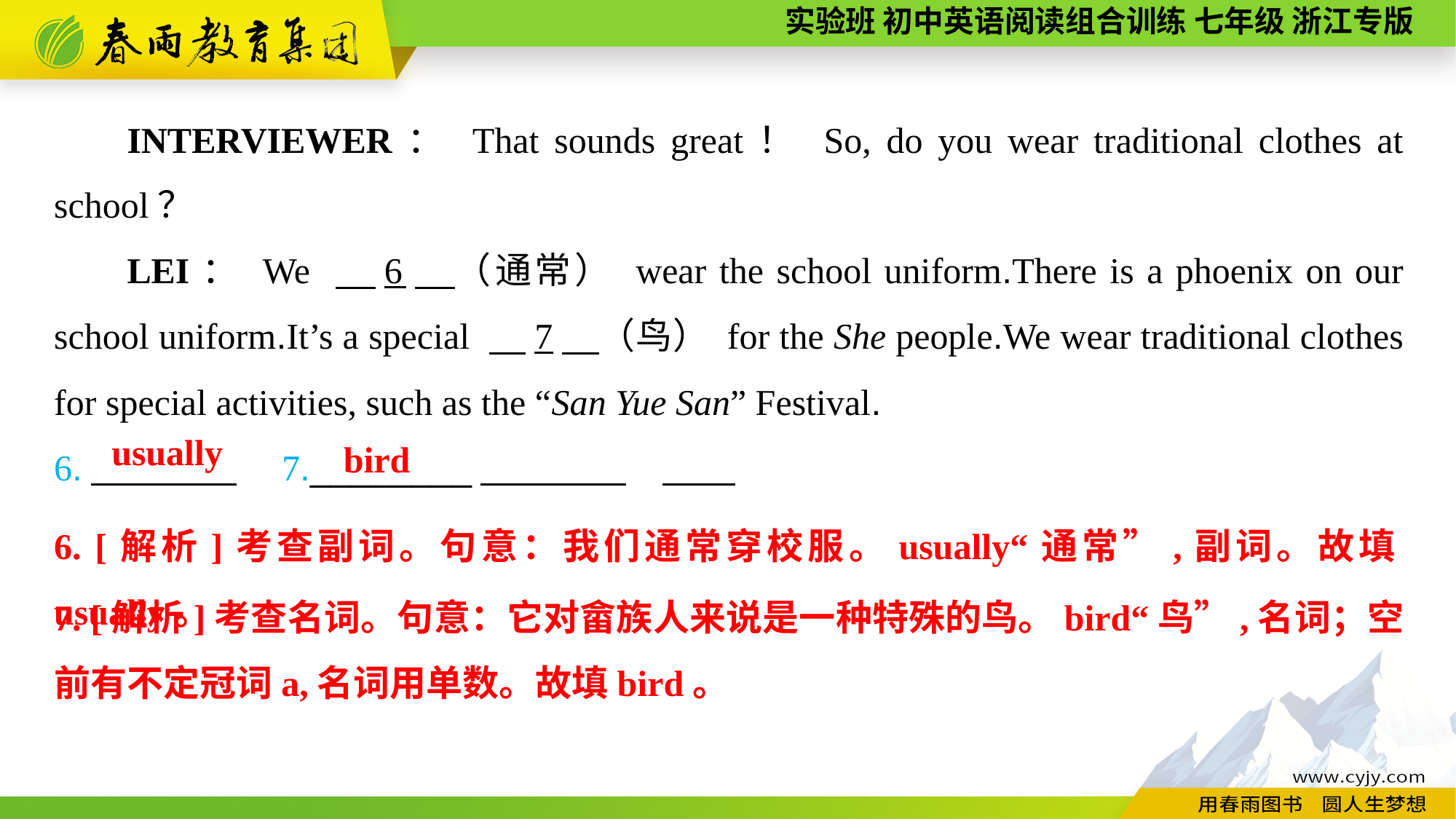

INTERVIEWER： That sounds great！ So, do you wear traditional clothes at school？
LEI： We 　6　（通常） wear the school uniform.There is a phoenix on our school uniform.It’s a special 　7　（鸟） for the She people.We wear traditional clothes for special activities, such as the “San Yue San” Festival.
6.　　　　　7.________
usually
bird
6. [解析]考查副词。句意：我们通常穿校服。usually“通常”,副词。故填usually。
7. [解析]考查名词。句意：它对畲族人来说是一种特殊的鸟。bird“鸟”,名词；空前有不定冠词a,名词用单数。故填bird。